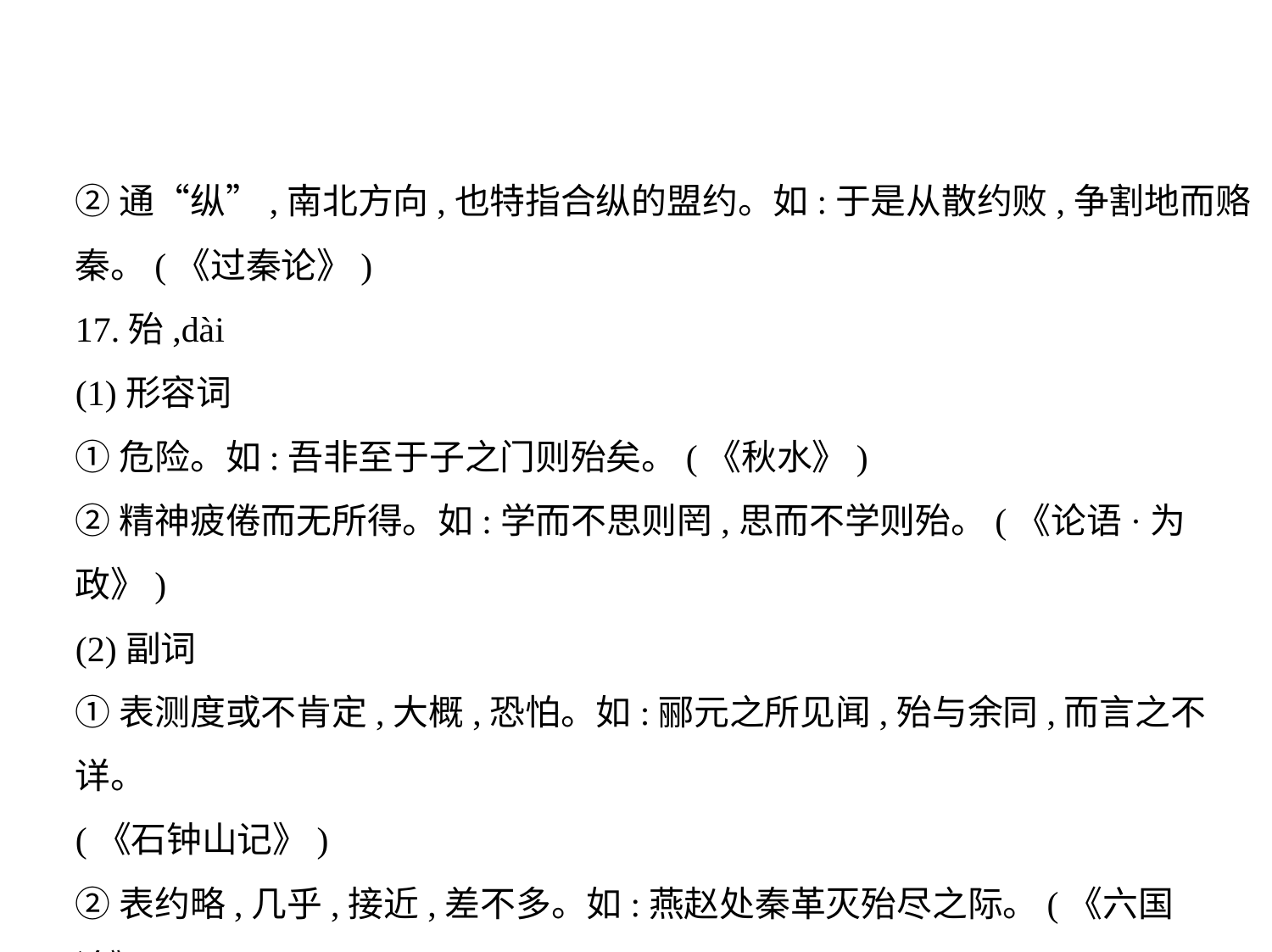

②通“纵”,南北方向,也特指合纵的盟约。如:于是从散约败,争割地而赂
秦。(《过秦论》)
17.殆,dài
(1)形容词
①危险。如:吾非至于子之门则殆矣。(《秋水》)
②精神疲倦而无所得。如:学而不思则罔,思而不学则殆。(《论语·为政》)
(2)副词
①表测度或不肯定,大概,恐怕。如:郦元之所见闻,殆与余同,而言之不详。
(《石钟山记》)
②表约略,几乎,接近,差不多。如:燕赵处秦革灭殆尽之际。(《六国论》)